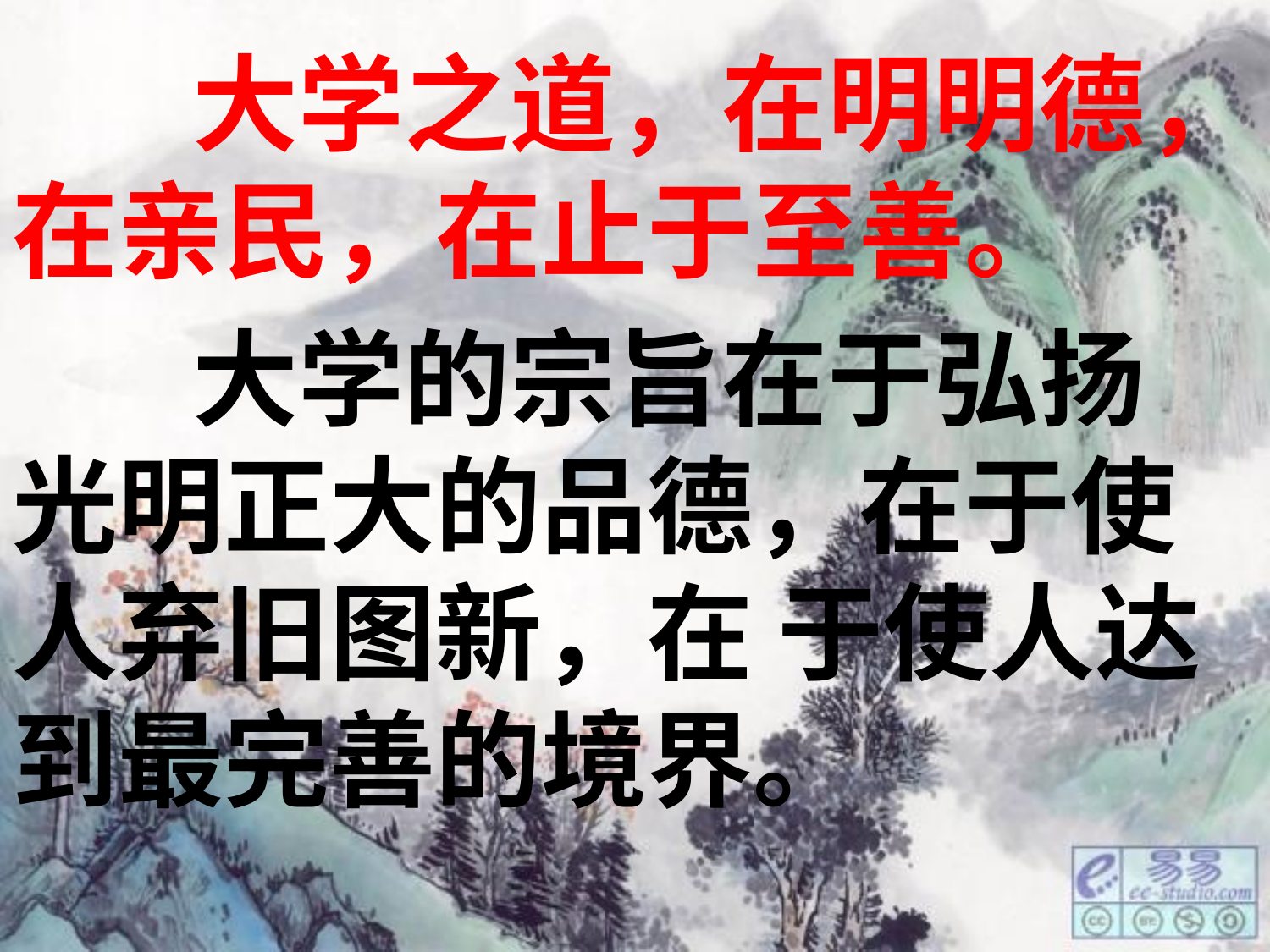

大学之道，在明明德，在亲民，在止于至善。
                        大学的宗旨在于弘扬光明正大的品德，在于使人弃旧图新，在 于使人达到最完善的境界。